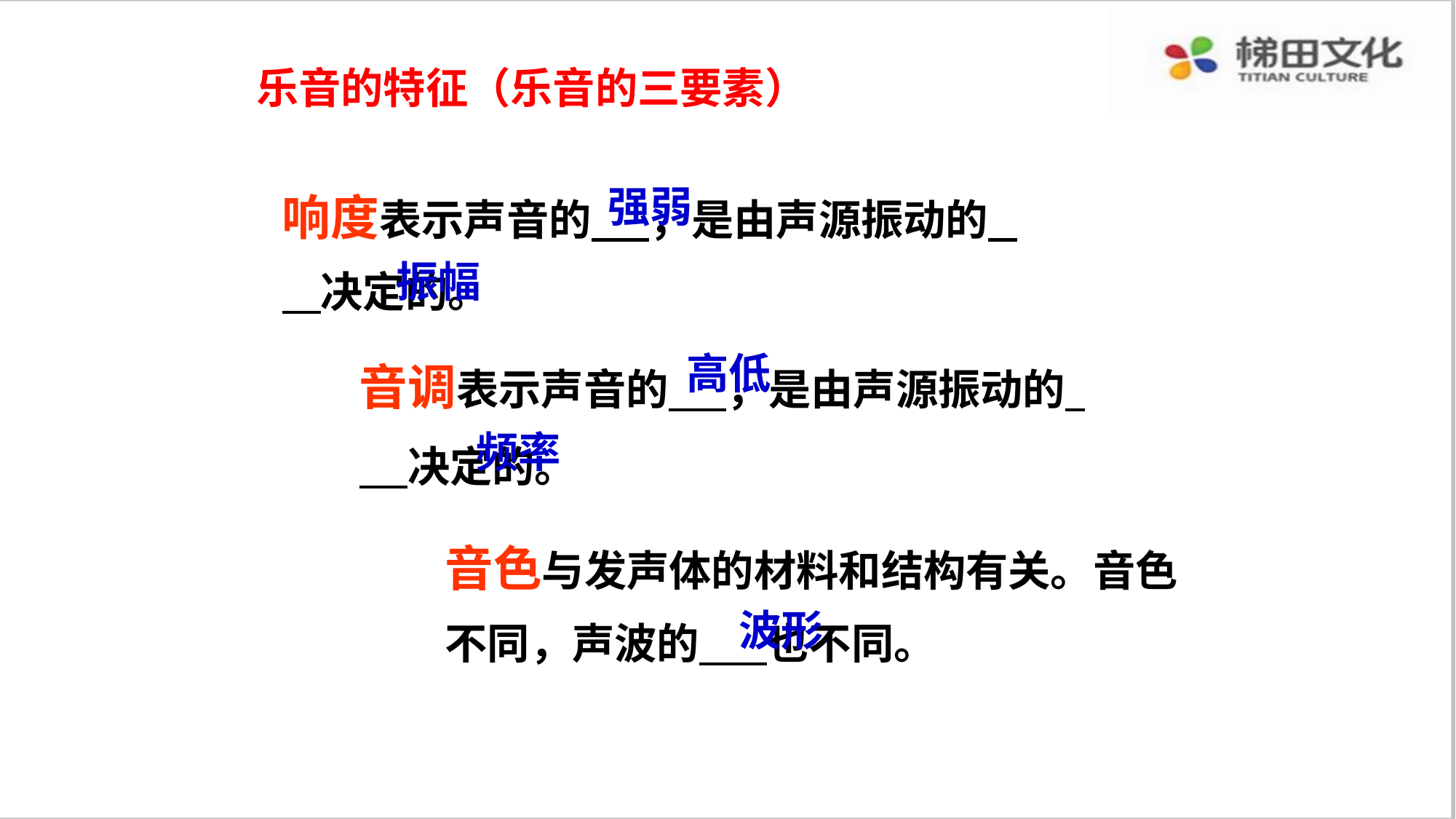

乐音的特征（乐音的三要素）
响度表示声音的      ，是由声源振动的        决定的。
强弱
振幅
音调表示声音的      ，是由声源振动的        决定的。
高低
频率
音色与发声体的材料和结构有关。音色不同，声波的       也不同。
波形